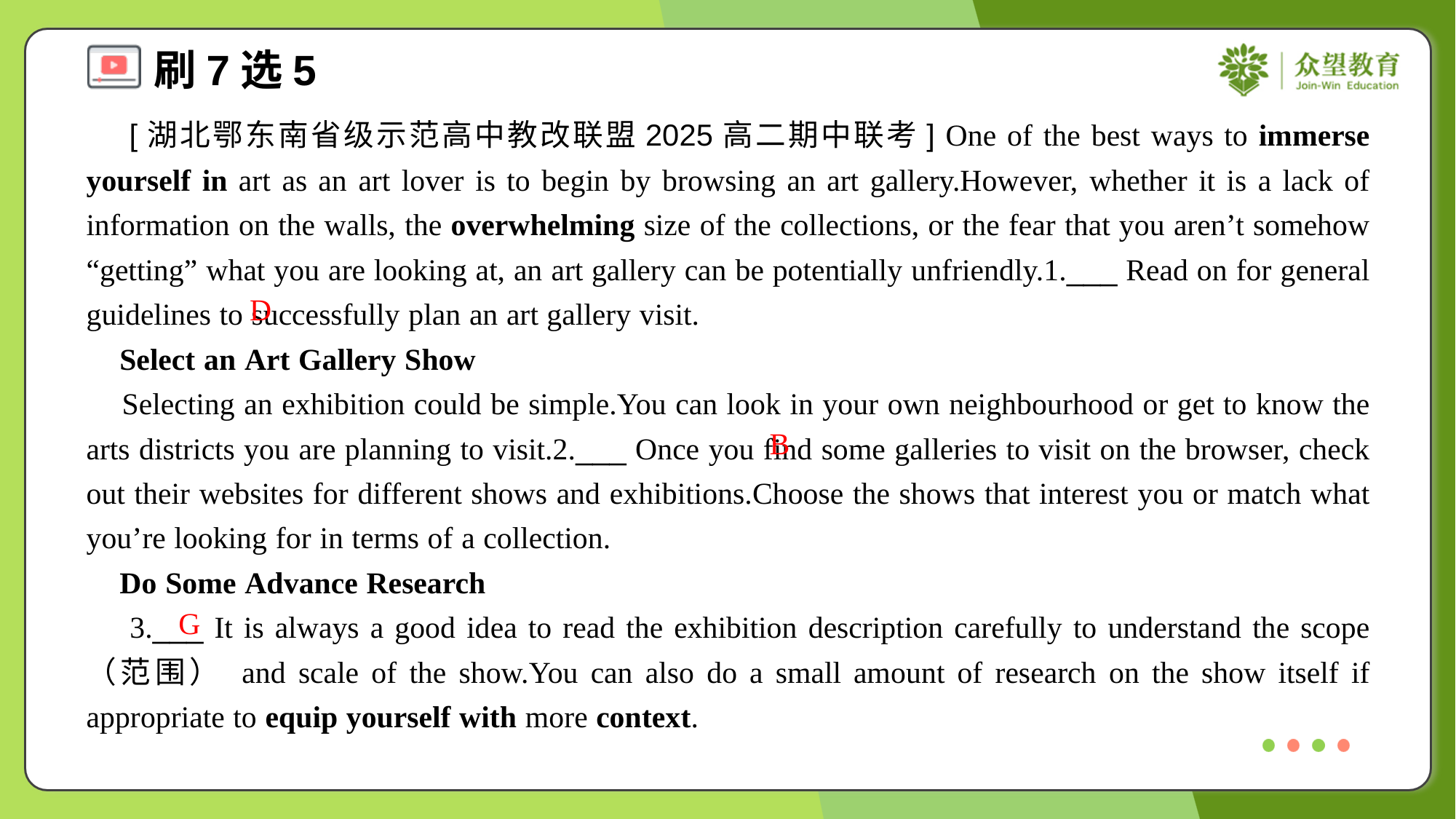

[湖北鄂东南省级示范高中教改联盟2025高二期中联考] One of the best ways to immerse yourself in art as an art lover is to begin by browsing an art gallery.However, whether it is a lack of information on the walls, the overwhelming size of the collections, or the fear that you aren’t somehow “getting” what you are looking at, an art gallery can be potentially unfriendly.1.___ Read on for general guidelines to successfully plan an art gallery visit.
    Select an Art Gallery Show
    Selecting an exhibition could be simple.You can look in your own neighbourhood or get to know the arts districts you are planning to visit.2.___ Once you find some galleries to visit on the browser, check out their websites for different shows and exhibitions.Choose the shows that interest you or match what you’re looking for in terms of a collection.
    Do Some Advance Research
    3.___ It is always a good idea to read the exhibition description carefully to understand the scope （范围） and scale of the show.You can also do a small amount of research on the show itself if appropriate to equip yourself with more context.

D
B
G